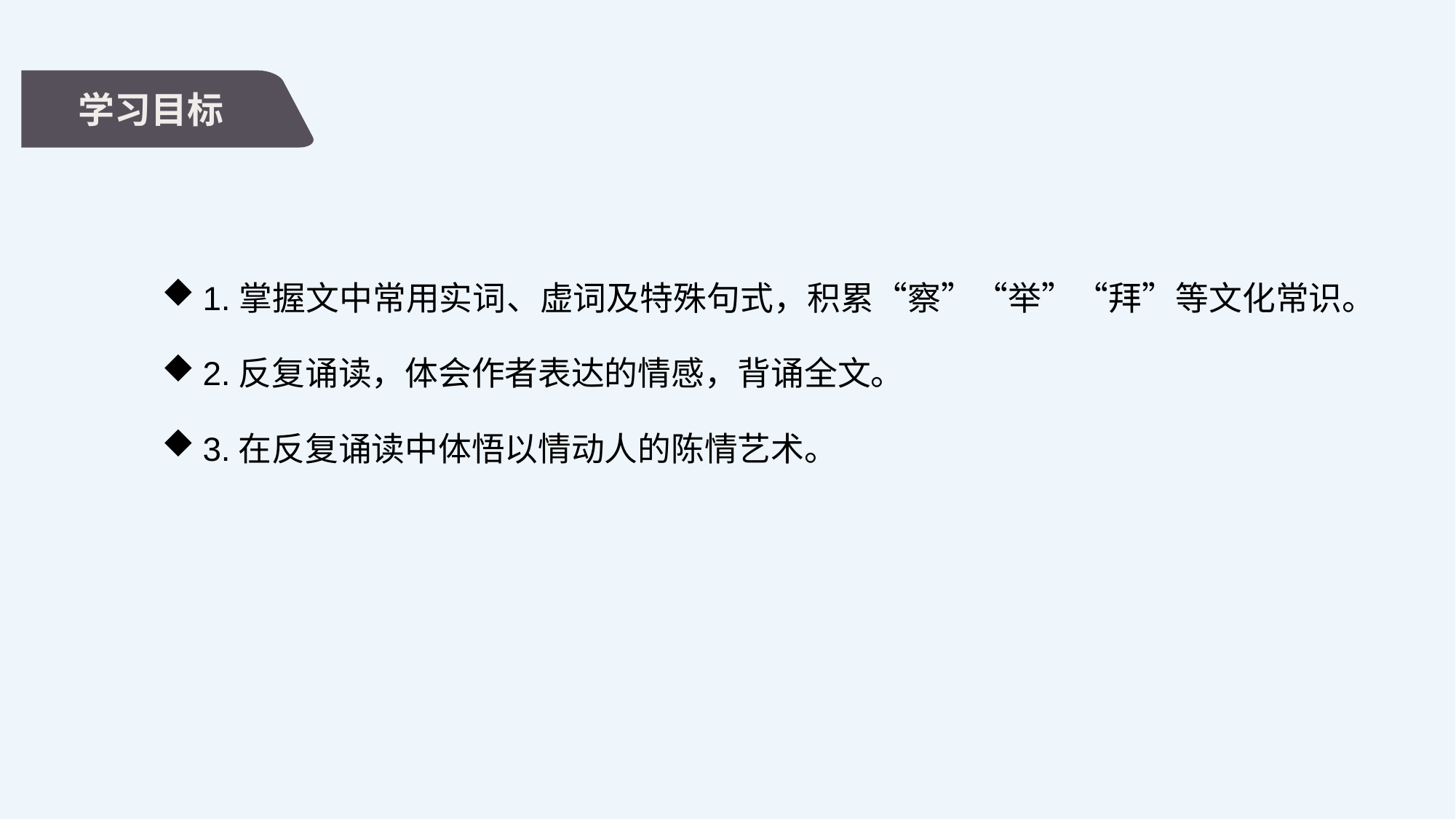

学习目标

1.掌握文中常用实词、虚词及特殊句式，积累“察”“举”“拜”等文化常识。
2.反复诵读，体会作者表达的情感，背诵全文。
3.在反复诵读中体悟以情动人的陈情艺术。